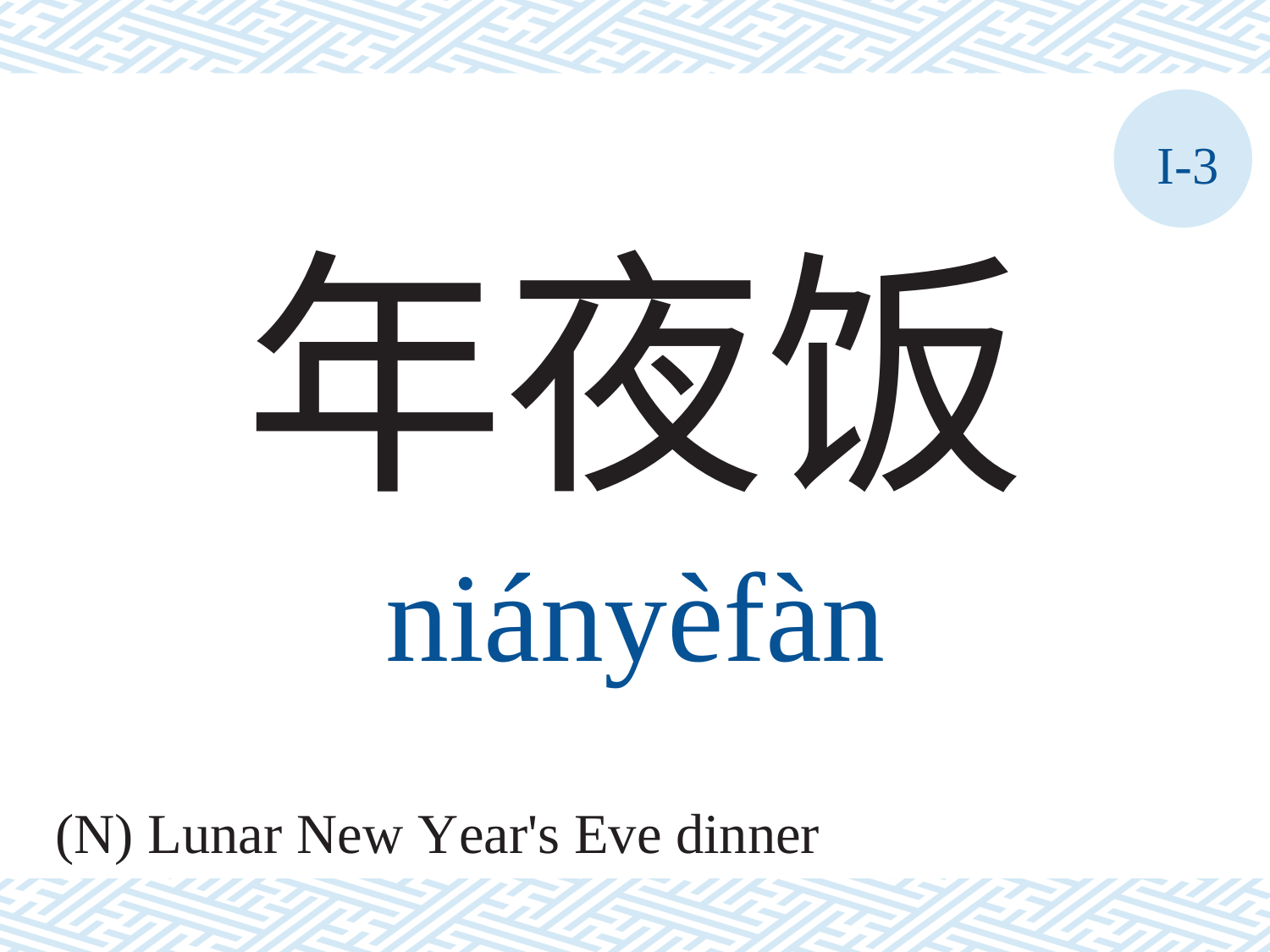

I-3
年夜饭
niányèfàn
(N) Lunar New Year's Eve dinner